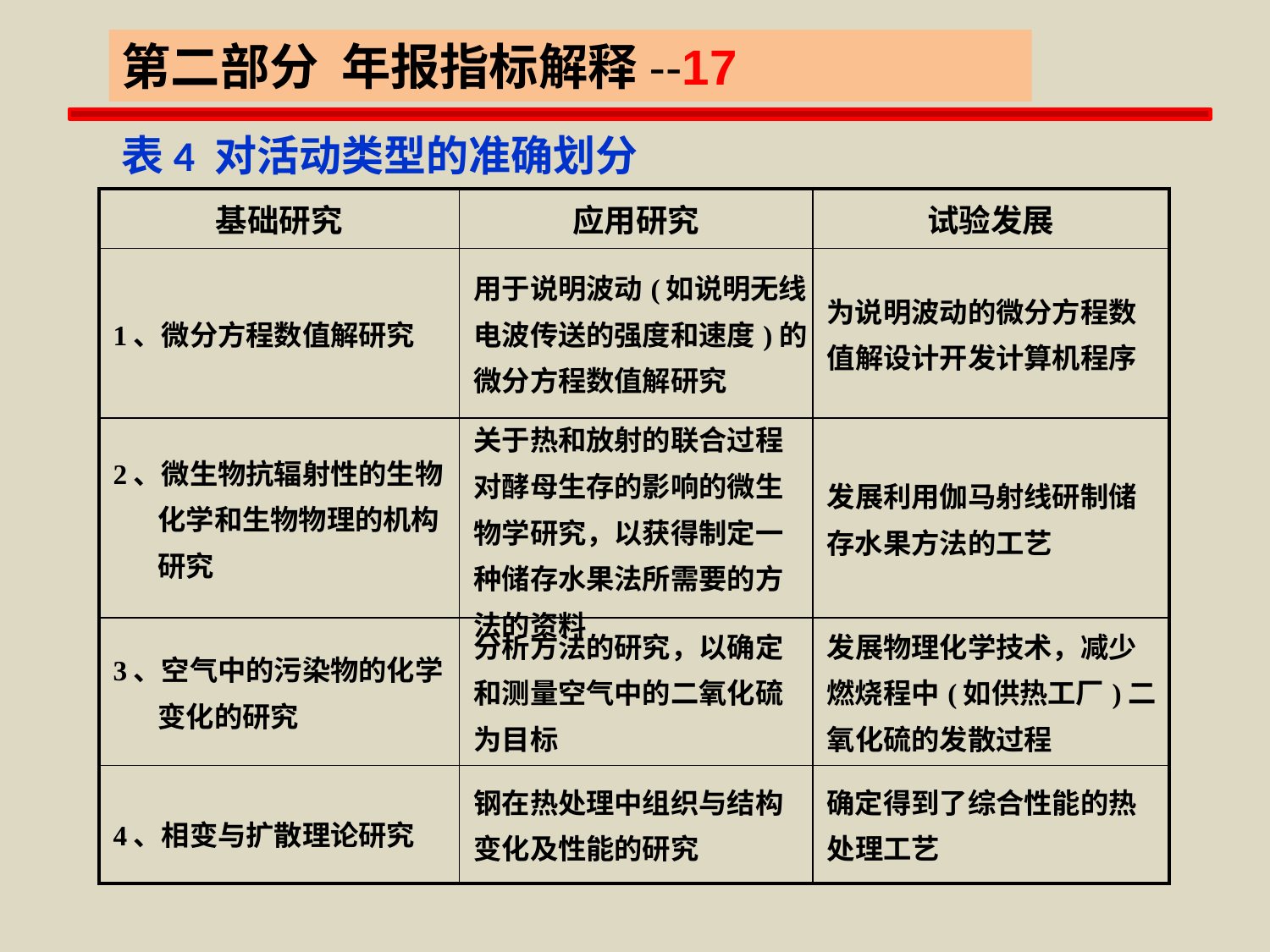

第二部分  年报指标解释--17

  表4 对活动类型的准确划分
| 基础研究 | 应用研究 | 试验发展 |
| --- | --- | --- |
| 1、微分方程数值解研究 | 用于说明波动(如说明无线 电波传送的强度和速度)的 微分方程数值解研究 | 为说明波动的微分方程数 值解设计开发计算机程序 |
| 2、微生物抗辐射性的生物 化学和生物物理的机构 研究 | 关于热和放射的联合过程 对酵母生存的影响的微生 物学研究，以获得制定一 种储存水果法所需要的方 法的资料 | 发展利用伽马射线研制储 存水果方法的工艺 |
| 3、空气中的污染物的化学 变化的研究 | 分析方法的研究，以确定 和测量空气中的二氧化硫 为目标 | 发展物理化学技术，减少 燃烧程中(如供热工厂)二 氧化硫的发散过程 |
| 4、相变与扩散理论研究 | 钢在热处理中组织与结构 变化及性能的研究 | 确定得到了综合性能的热 处理工艺 |